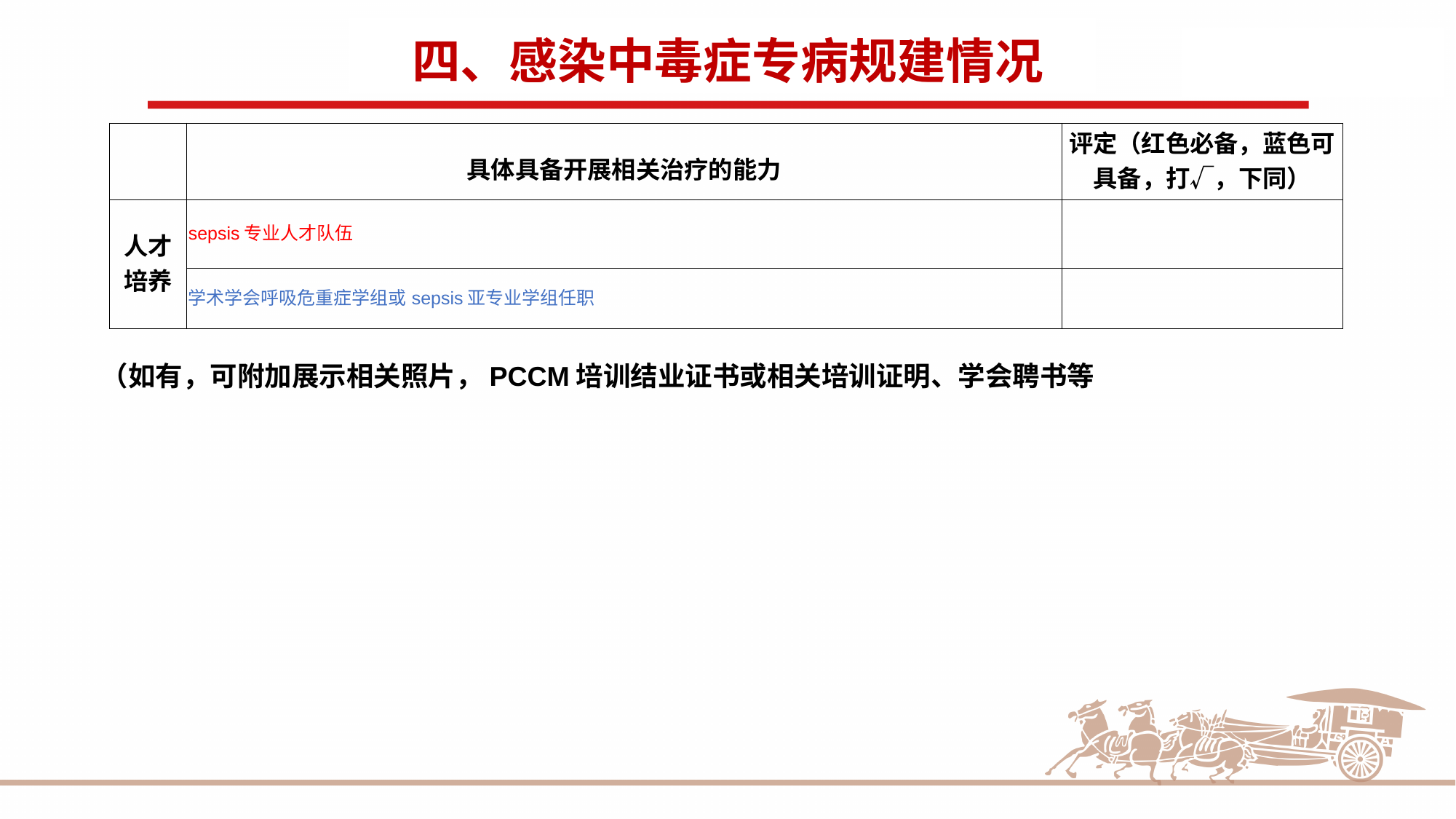

四、感染中毒症专病规建情况
|  | 具体具备开展相关治疗的能力 | 评定（红色必备，蓝色可具备，打√，下同） |
| --- | --- | --- |
| 人才 培养 | sepsis专业人才队伍 |  |
|  | 学术学会呼吸危重症学组或sepsis亚专业学组任职 |  |
（如有，可附加展示相关照片，PCCM培训结业证书或相关培训证明、学会聘书等